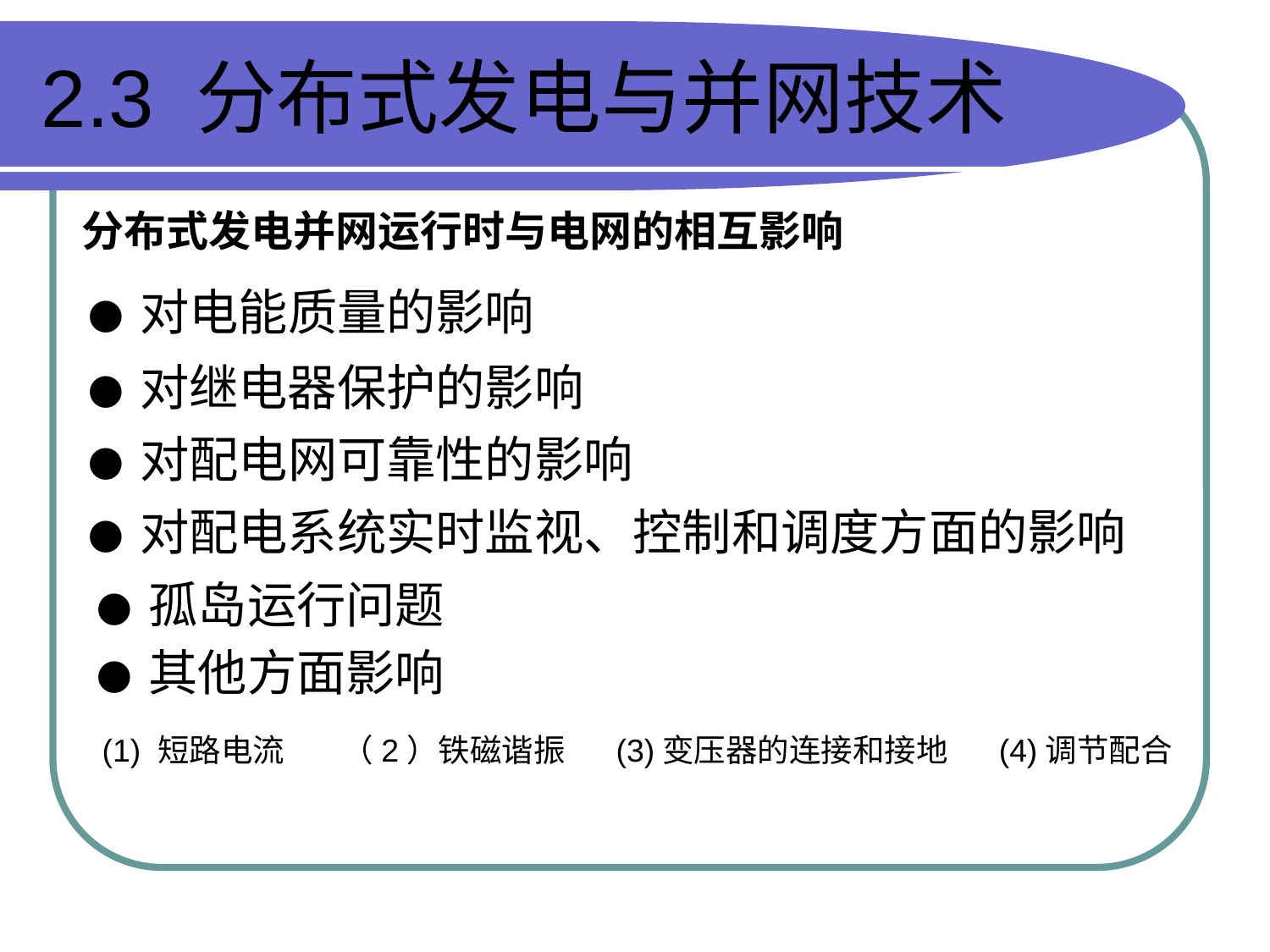

# 2.3 分布式发电与并网技术
分布式发电并网运行时与电网的相互影响
● 对电能质量的影响
● 对继电器保护的影响
● 对配电网可靠性的影响
● 对配电系统实时监视、控制和调度方面的影响
● 孤岛运行问题

● 其他方面影响
(1) 短路电流        （2）铁磁谐振      (3)变压器的连接和接地      (4)调节配合
23